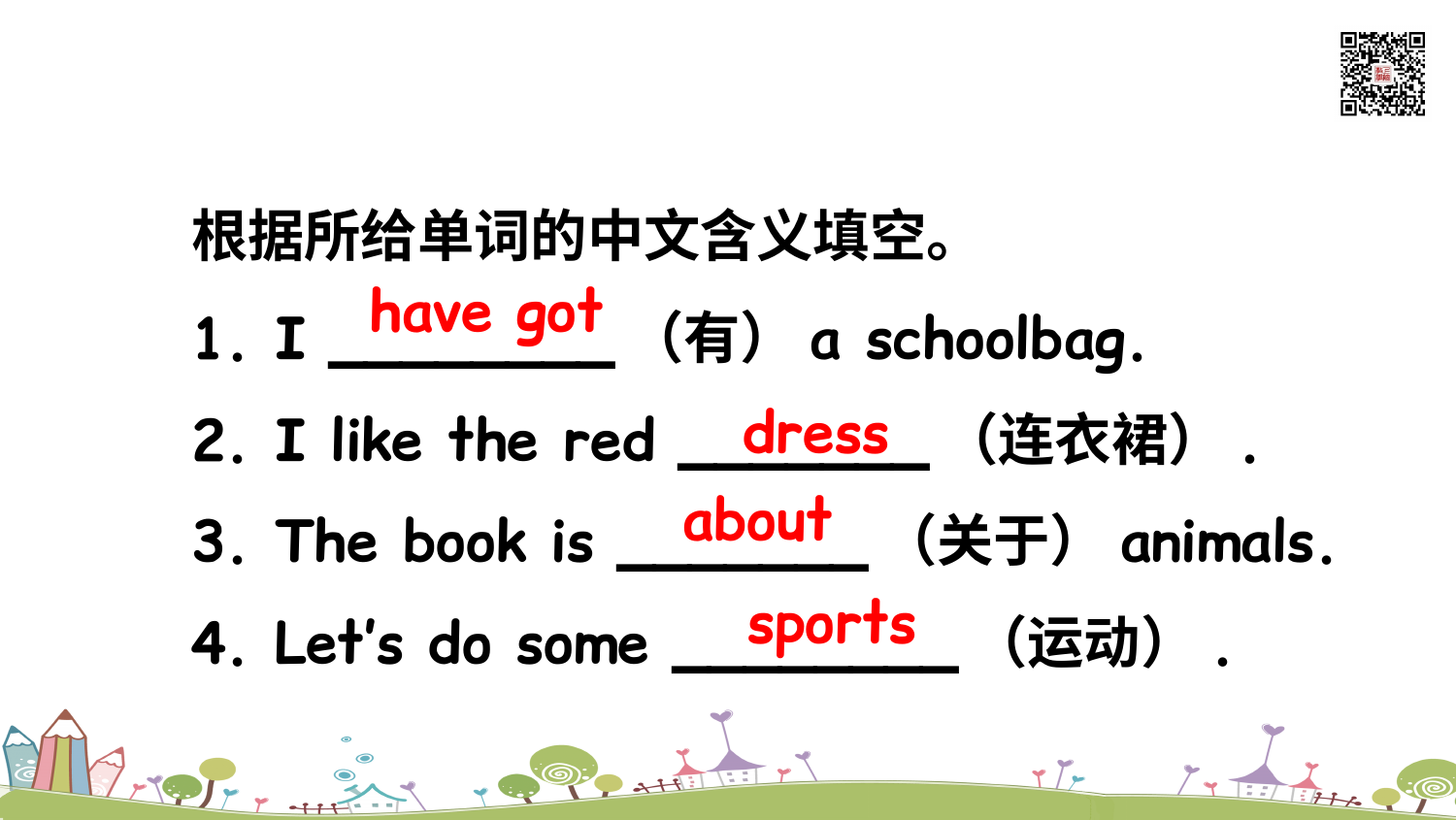

根据所给单词的中文含义填空。
1. I ________（有）a schoolbag.
2. I like the red _______（连衣裙）.
3. The book is _______（关于）animals.
4. Let’s do some ________（运动）.
have got
dress
about
sports